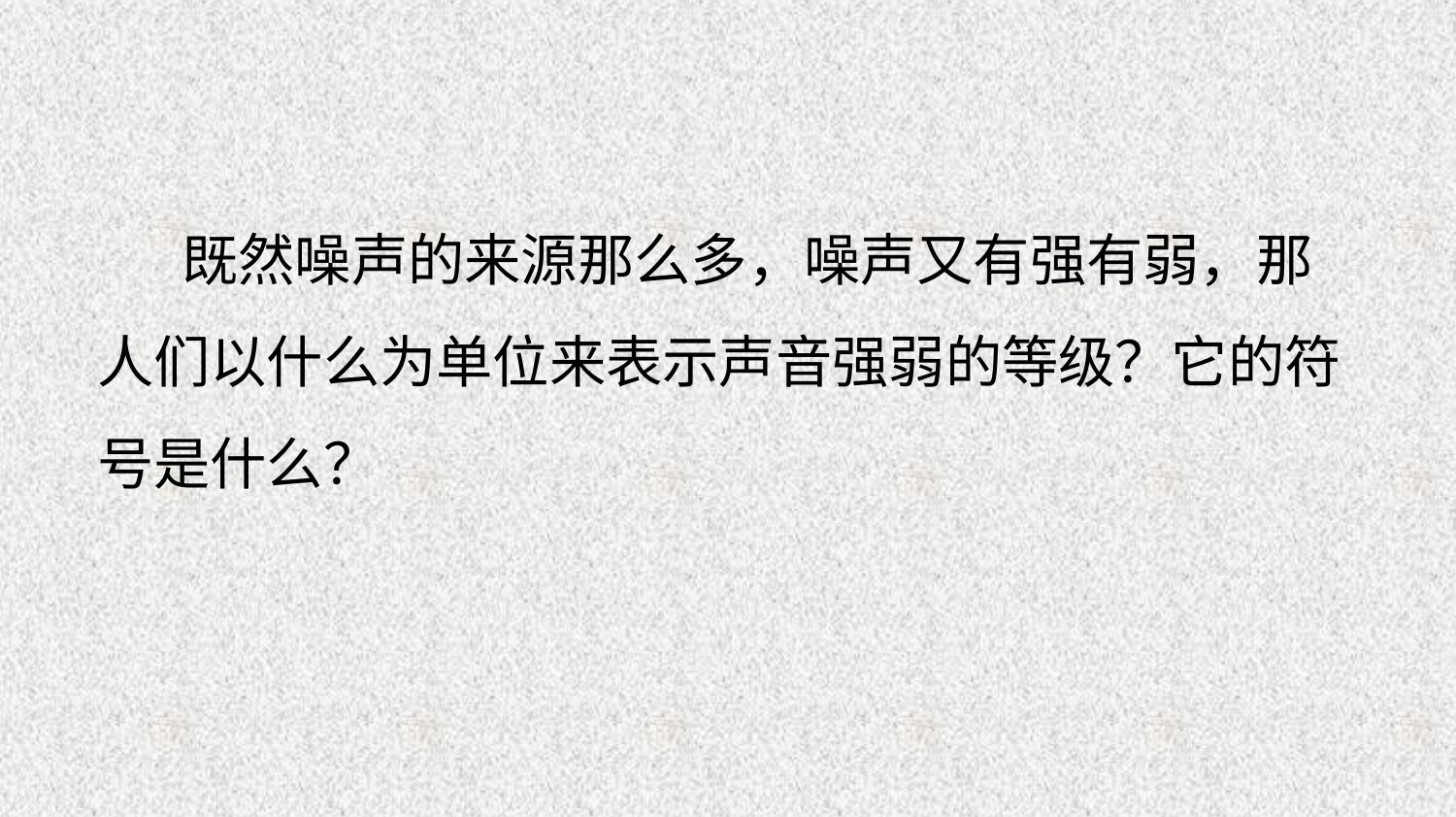

既然噪声的来源那么多，噪声又有强有弱，那人们以什么为单位来表示声音强弱的等级？它的符号是什么？